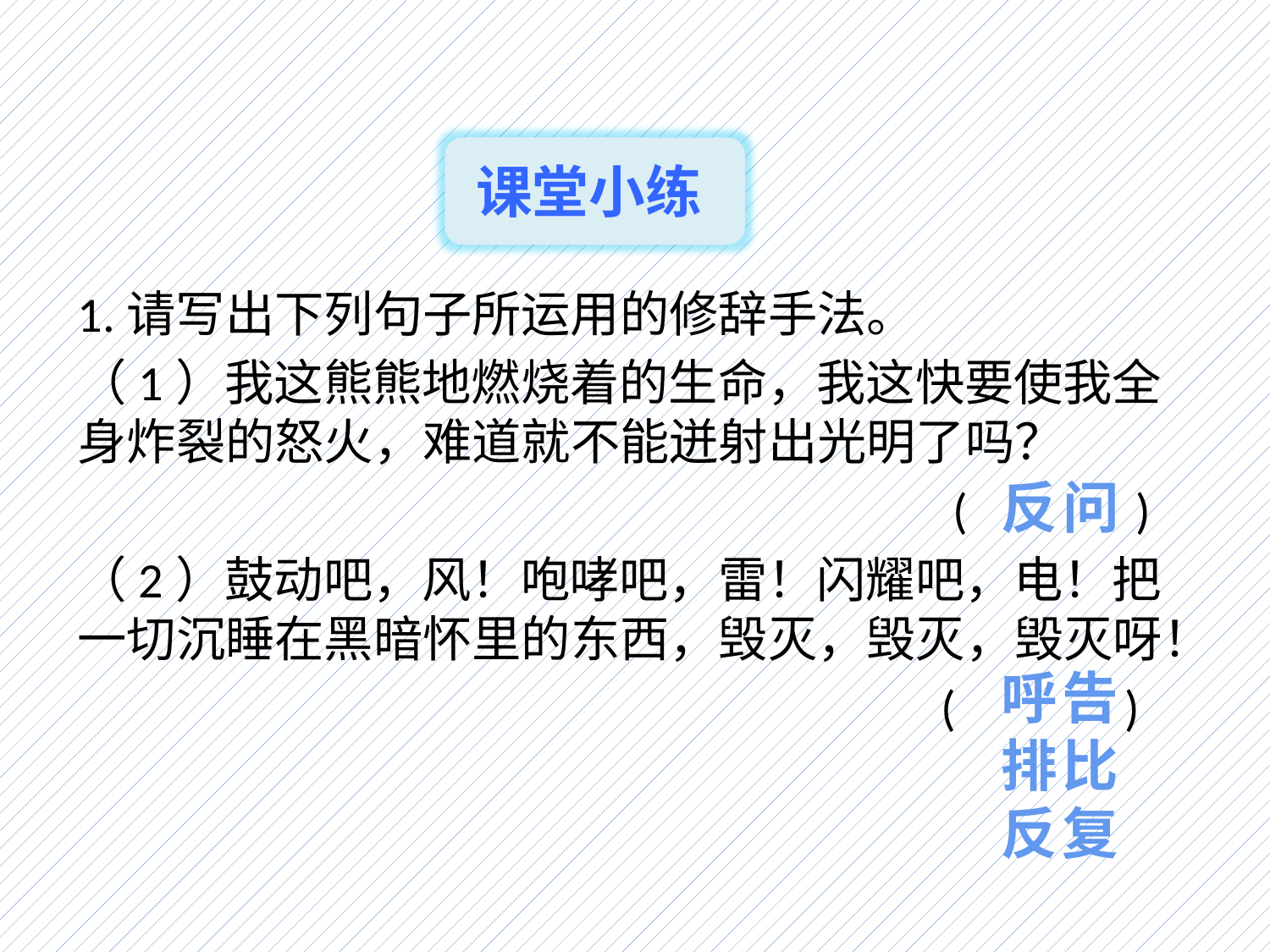

课堂小练
1.请写出下列句子所运用的修辞手法。
（1）我这熊熊地燃烧着的生命，我这快要使我全身炸裂的怒火，难道就不能迸射出光明了吗？
                                                                              (               )
（2）鼓动吧，风！咆哮吧，雷！闪耀吧，电！把一切沉睡在黑暗怀里的东西，毁灭，毁灭，毁灭呀！
                                                                             (               )

反问
呼告
排比
反复